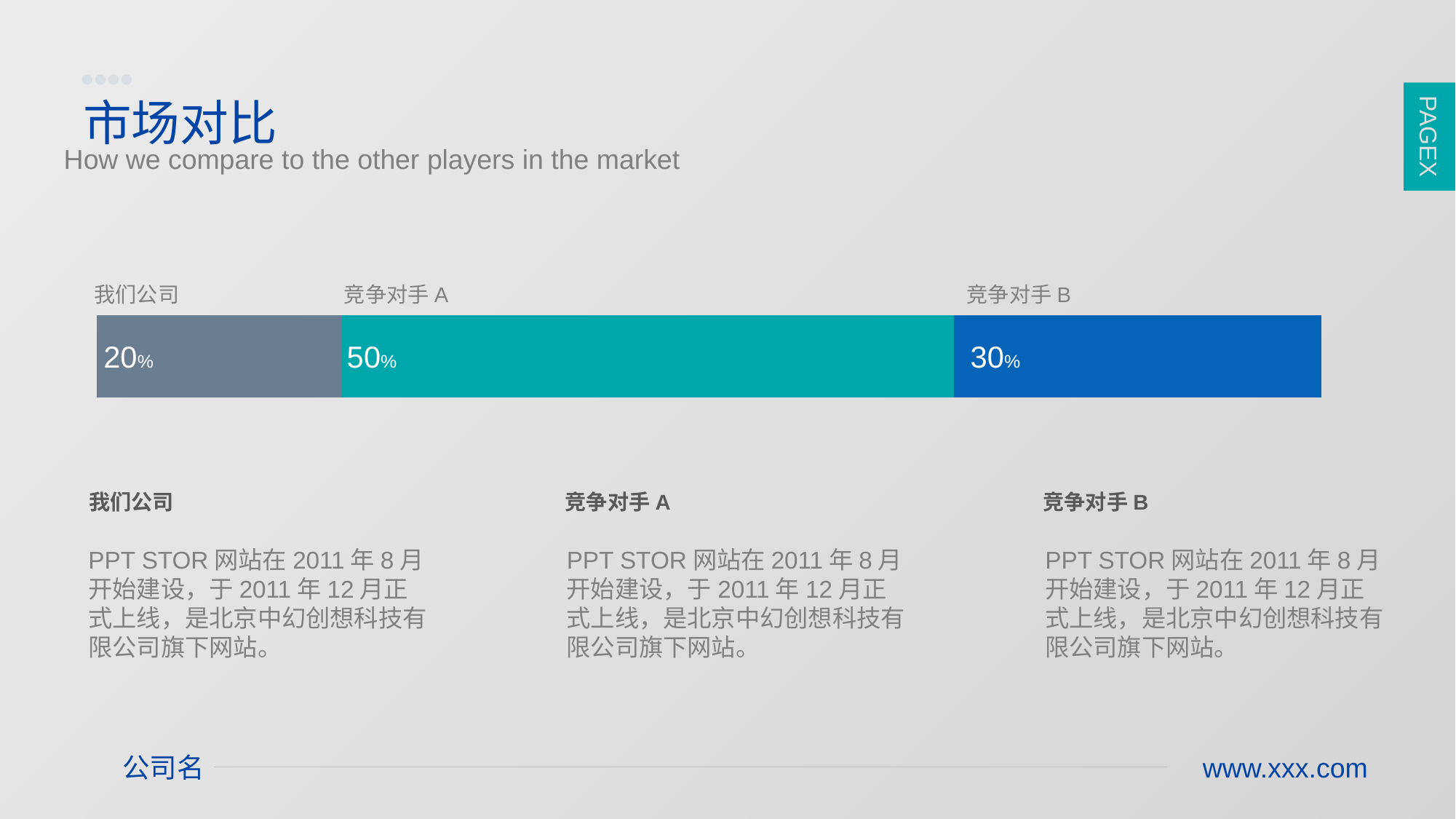

PAGE3
PAGEX
市场对比
How we compare to the other players in the market

### Chart

| Category | 系列 1 | 系列 2 | 系列 3 |
|---|---|---|---|
| 类别 1 | 0.2 | 0.5 | 0.3 |
我们公司
竞争对手A

竞争对手B
20%
50%
30%
我们公司
竞争对手A
竞争对手B
PPT STOR网站在2011年8月开始建设，于2011年12月正式上线，是北京中幻创想科技有限公司旗下网站。
PPT STOR网站在2011年8月开始建设，于2011年12月正式上线，是北京中幻创想科技有限公司旗下网站。
PPT STOR网站在2011年8月开始建设，于2011年12月正式上线，是北京中幻创想科技有限公司旗下网站。